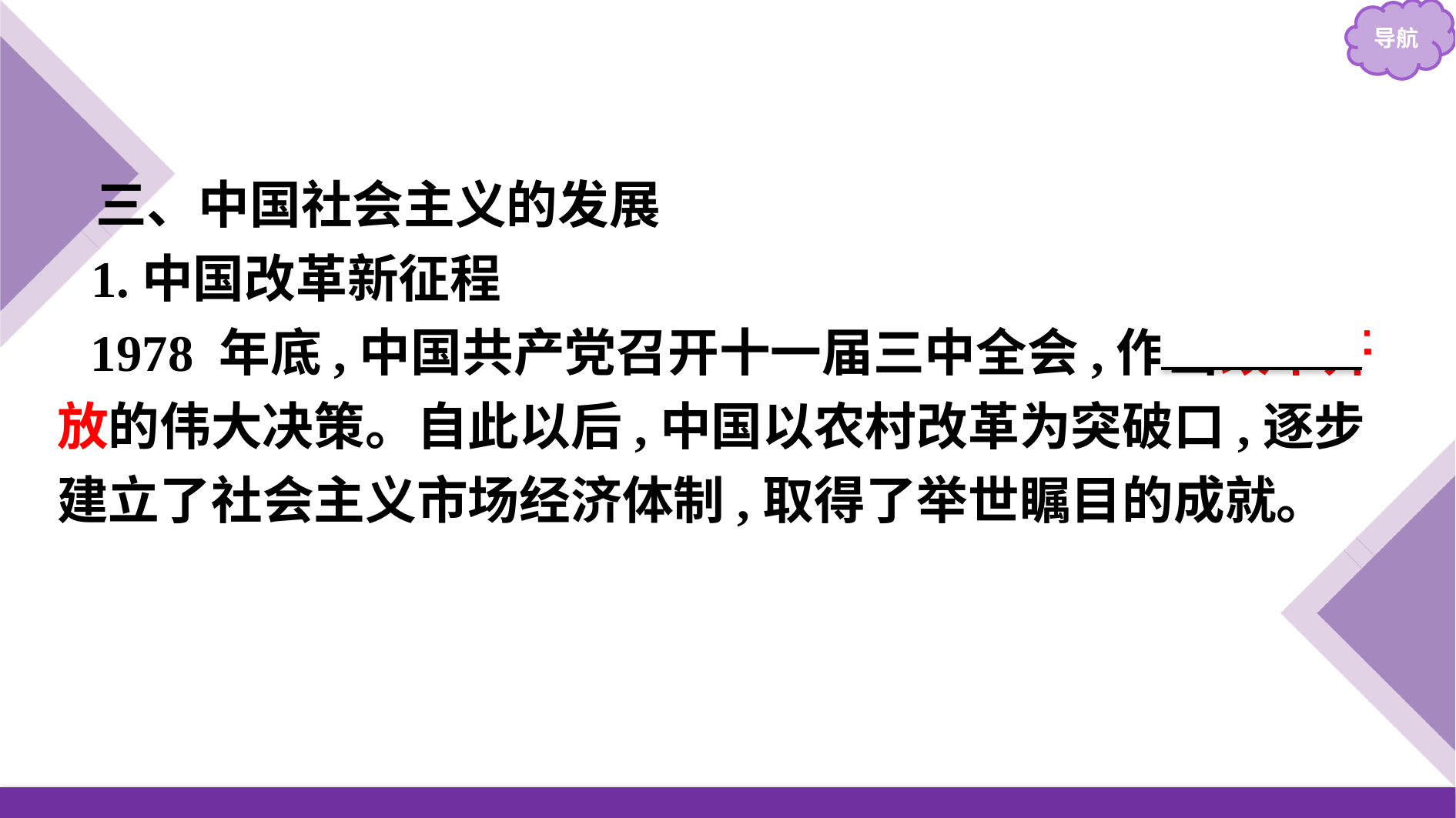

三、中国社会主义的发展
1.中国改革新征程
1978 年底,中国共产党召开十一届三中全会,作出改革开放的伟大决策。自此以后,中国以农村改革为突破口,逐步建立了社会主义市场经济体制,取得了举世瞩目的成就。